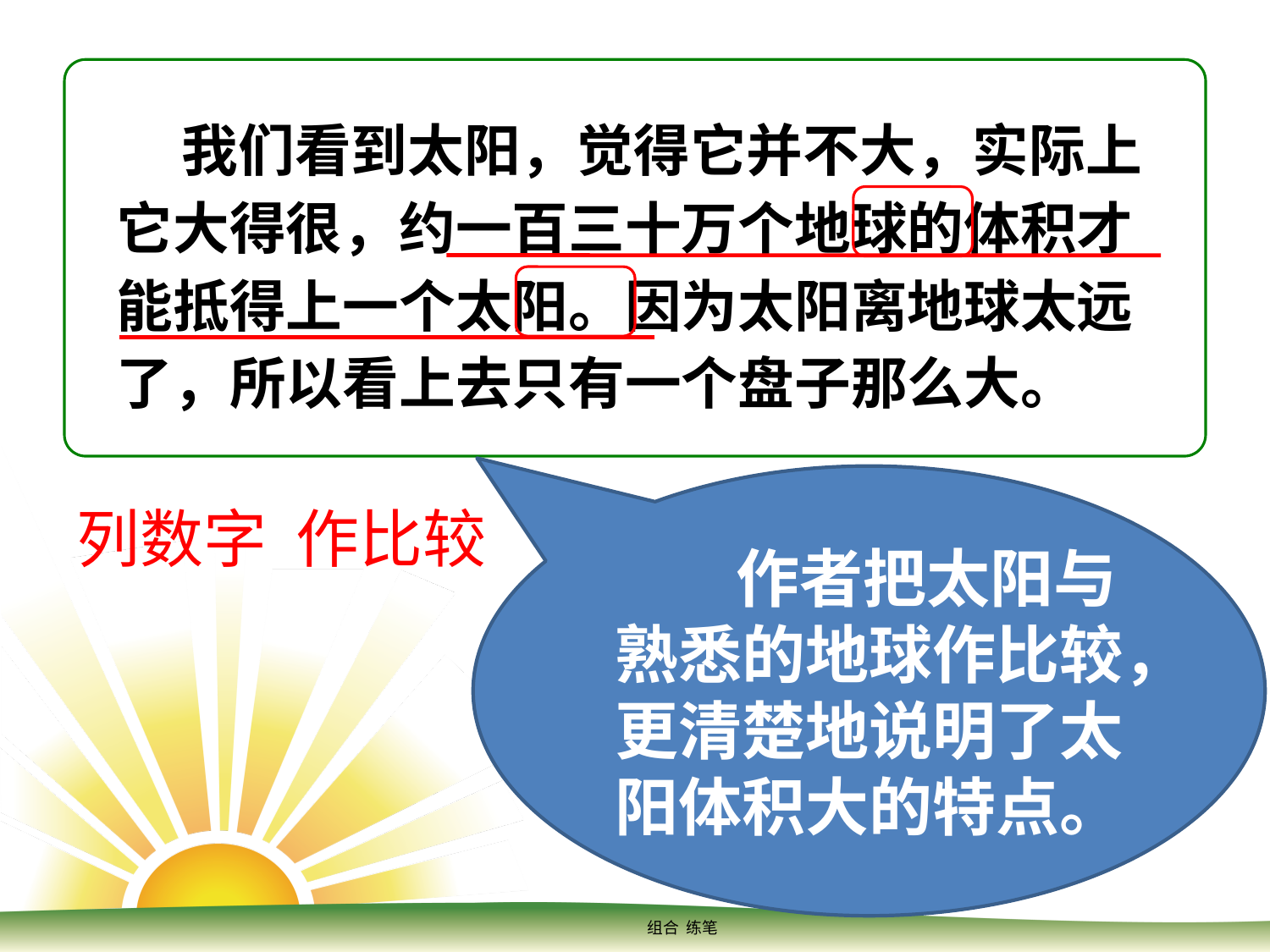

我们看到太阳，觉得它并不大，实际上它大得很，约一百三十万个地球的体积才能抵得上一个太阳。因为太阳离地球太远了，所以看上去只有一个盘子那么大。

       作者把太阳与熟悉的地球作比较，更清楚地说明了太阳体积大的特点。
列数字  作比较
组合  练笔